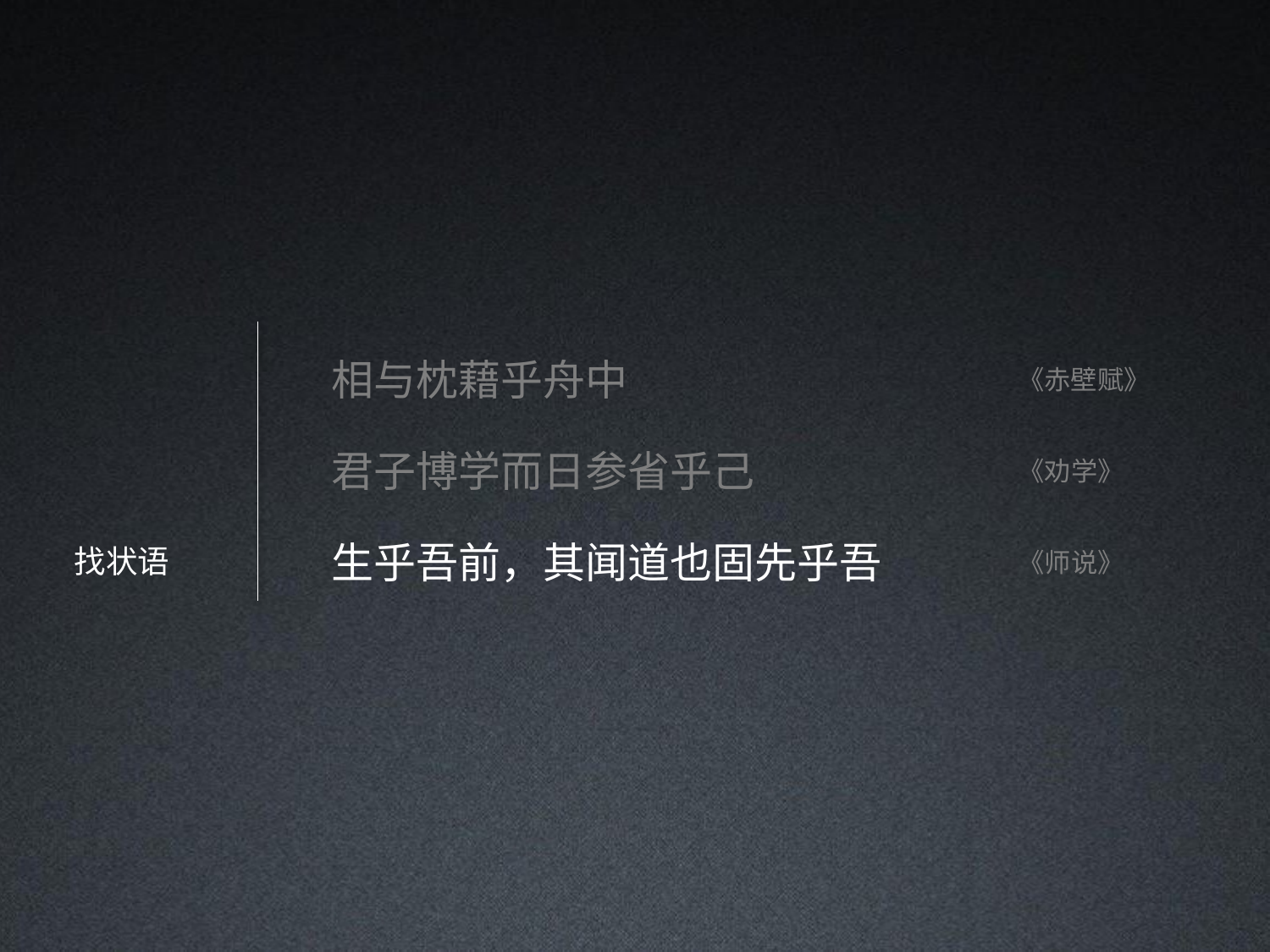

# 相与枕藉乎舟中
《赤壁赋》
君子博学而日参省乎己
生乎吾前，其闻道也固先乎吾
《劝学》
找状语
《师说》